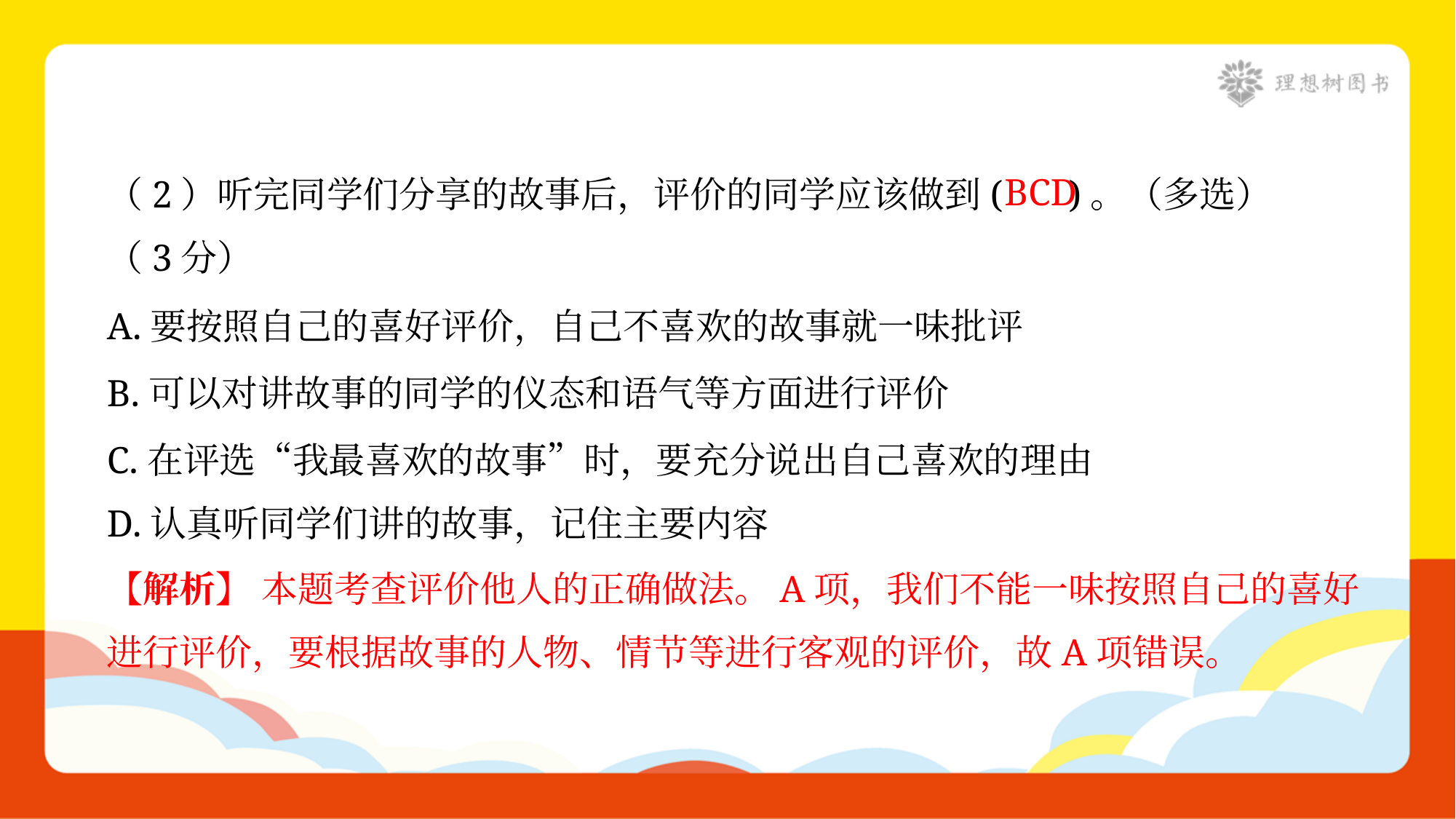

（2）听完同学们分享的故事后，评价的同学应该做到(       )。（多选）
（3分）
BCD
A.要按照自己的喜好评价，自己不喜欢的故事就一味批评
B.可以对讲故事的同学的仪态和语气等方面进行评价
C.在评选“我最喜欢的故事”时，要充分说出自己喜欢的理由
D.认真听同学们讲的故事，记住主要内容
【解析】 本题考查评价他人的正确做法。A项，我们不能一味按照自己的喜好
进行评价，要根据故事的人物、情节等进行客观的评价，故A项错误。